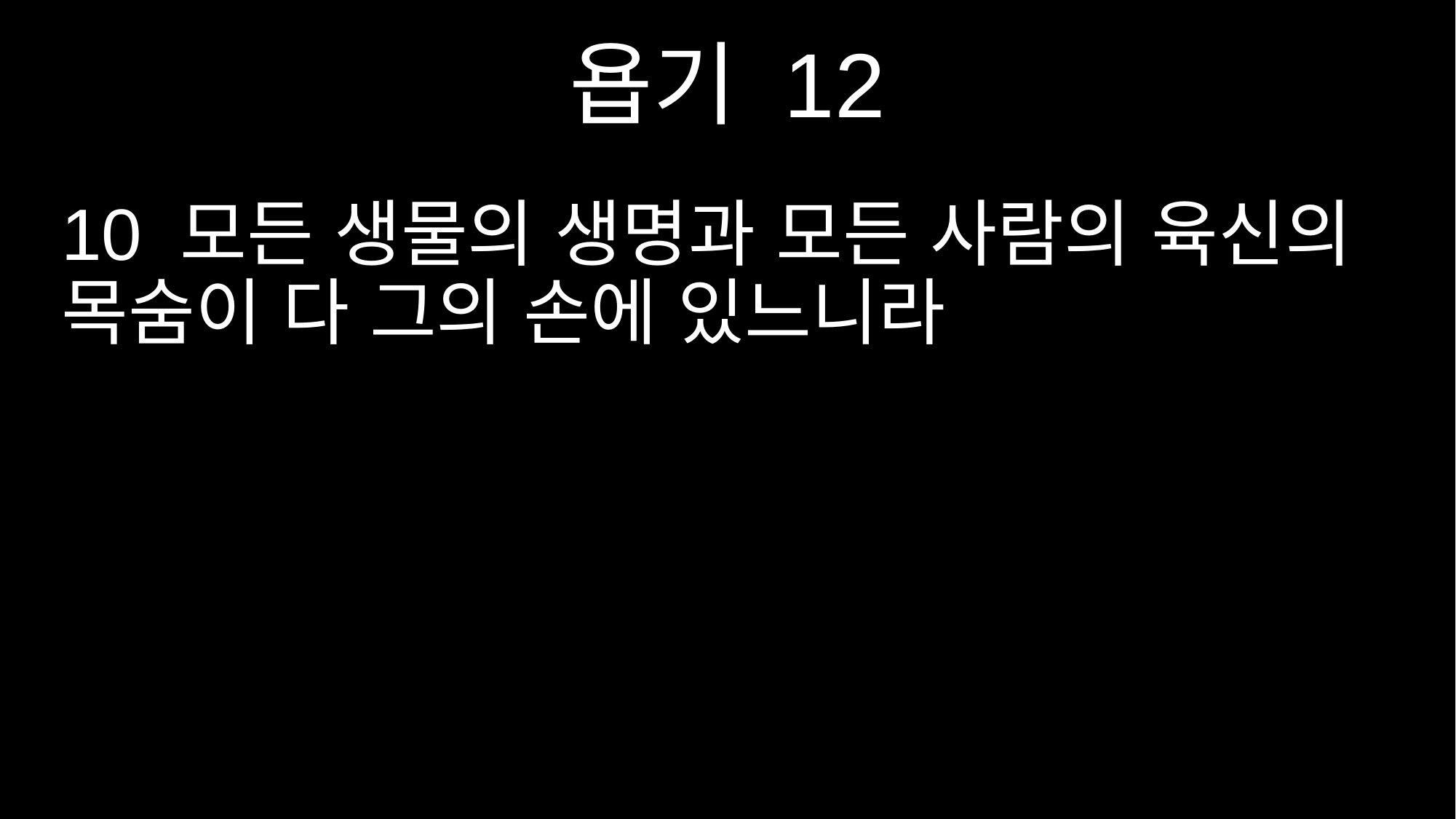

욥기 12
10 모든 생물의 생명과 모든 사람의 육신의 목숨이 다 그의 손에 있느니라